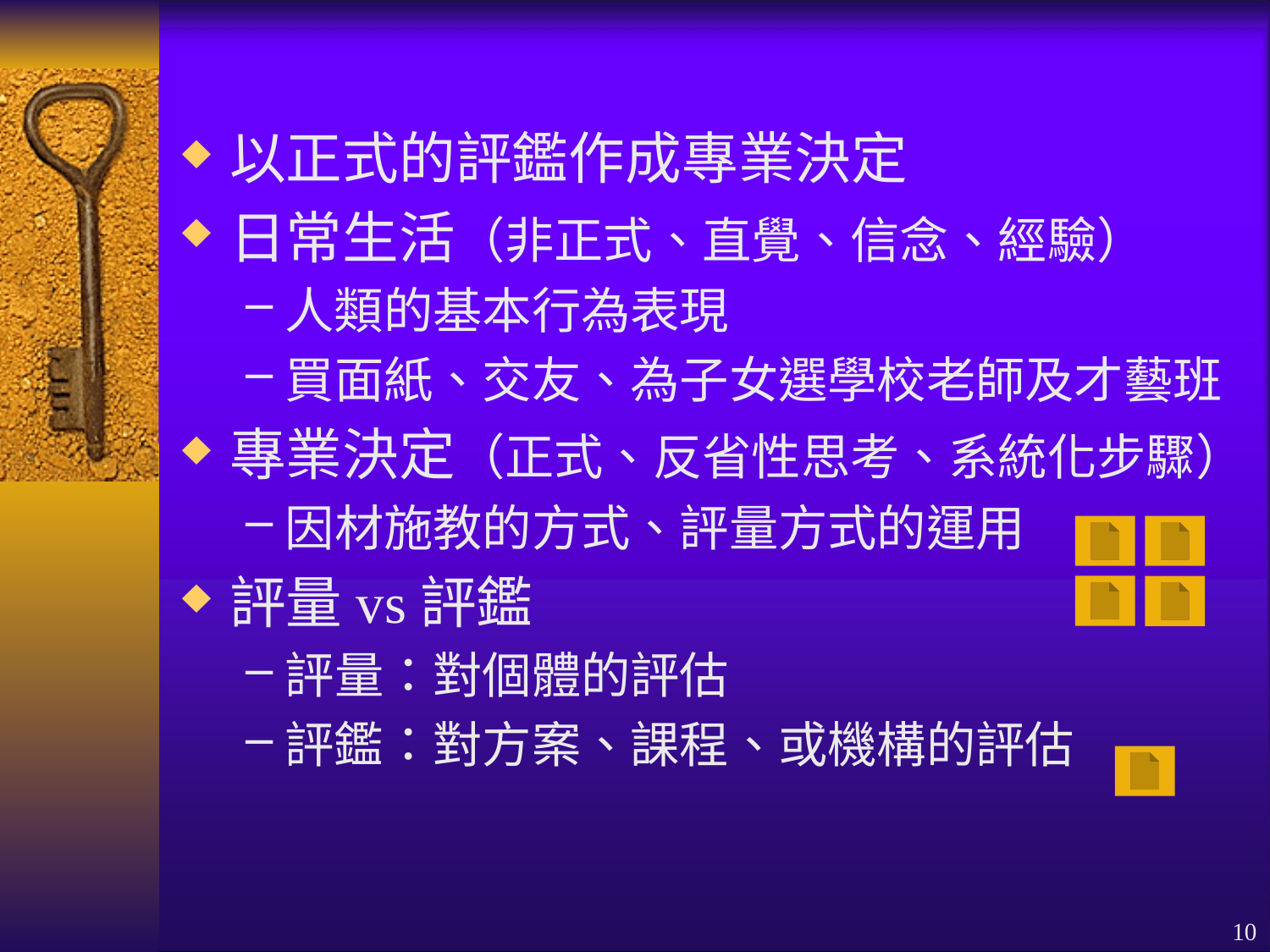

以正式的評鑑作成專業決定
日常生活（非正式、直覺、信念、經驗）
人類的基本行為表現
買面紙、交友、為子女選學校老師及才藝班
專業決定（正式、反省性思考、系統化步驟）
因材施教的方式、評量方式的運用
評量vs評鑑
評量：對個體的評估
評鑑：對方案、課程、或機構的評估

10